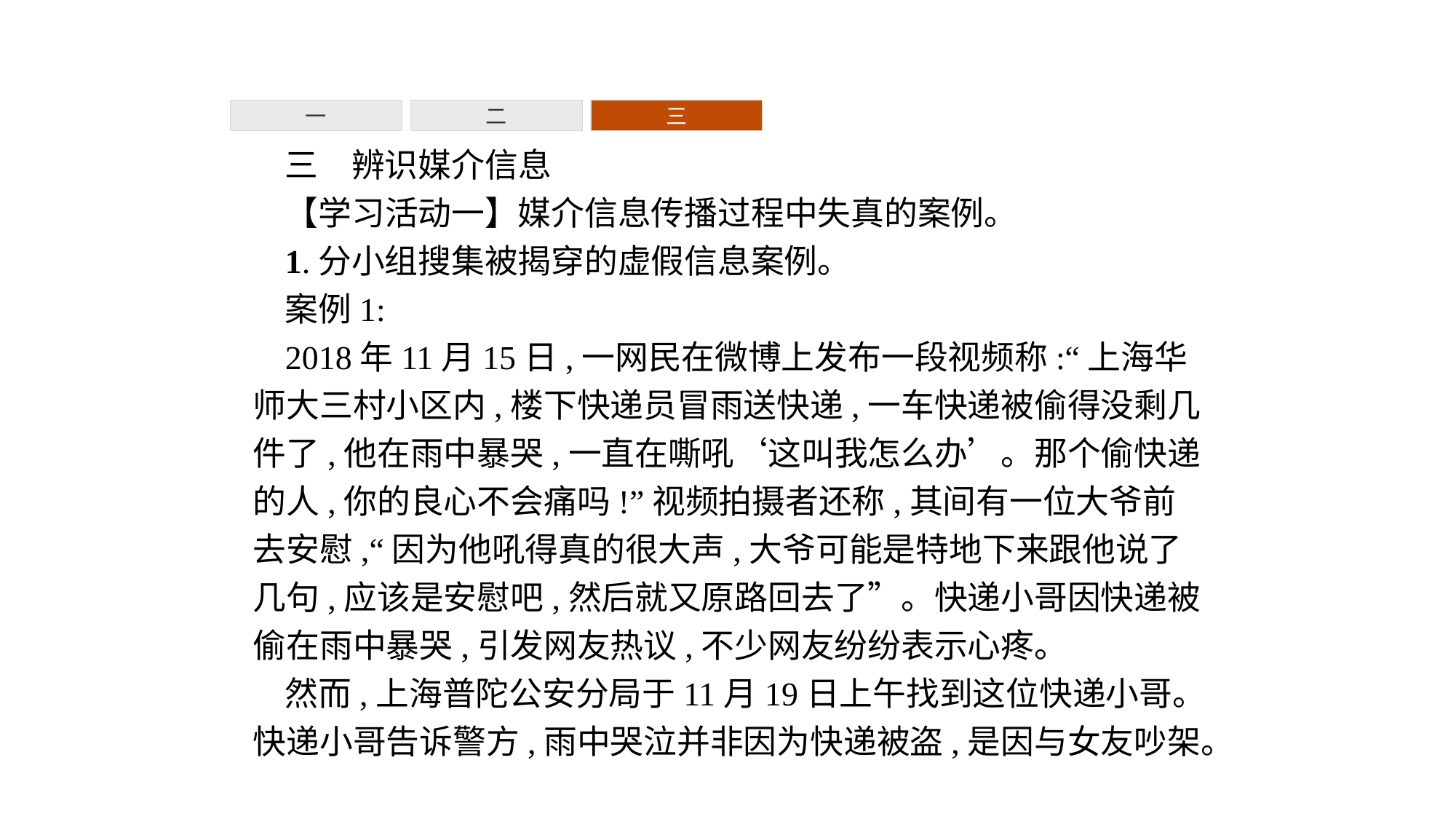

一
二
三
三　辨识媒介信息
【学习活动一】媒介信息传播过程中失真的案例。
1.分小组搜集被揭穿的虚假信息案例。
案例1:
2018年11月15日,一网民在微博上发布一段视频称:“上海华师大三村小区内,楼下快递员冒雨送快递,一车快递被偷得没剩几件了,他在雨中暴哭,一直在嘶吼‘这叫我怎么办’。那个偷快递的人,你的良心不会痛吗!”视频拍摄者还称,其间有一位大爷前去安慰,“因为他吼得真的很大声,大爷可能是特地下来跟他说了几句,应该是安慰吧,然后就又原路回去了”。快递小哥因快递被偷在雨中暴哭,引发网友热议,不少网友纷纷表示心疼。
然而,上海普陀公安分局于11月19日上午找到这位快递小哥。快递小哥告诉警方,雨中哭泣并非因为快递被盗,是因与女友吵架。